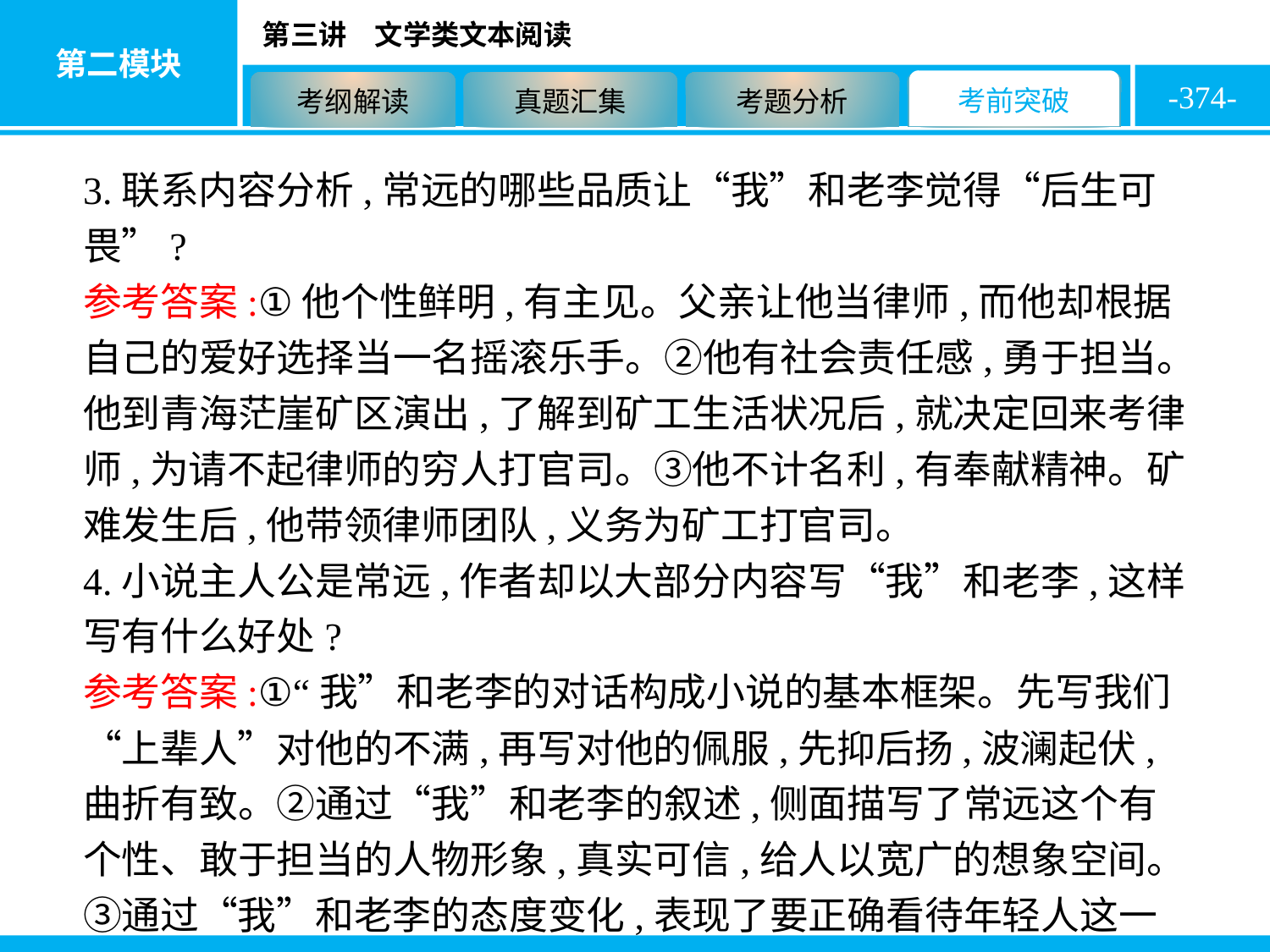

-374-
3.联系内容分析,常远的哪些品质让“我”和老李觉得“后生可畏”?
参考答案:①他个性鲜明,有主见。父亲让他当律师,而他却根据自己的爱好选择当一名摇滚乐手。②他有社会责任感,勇于担当。他到青海茫崖矿区演出,了解到矿工生活状况后,就决定回来考律师,为请不起律师的穷人打官司。③他不计名利,有奉献精神。矿难发生后,他带领律师团队,义务为矿工打官司。
4.小说主人公是常远,作者却以大部分内容写“我”和老李,这样写有什么好处?
参考答案:①“我”和老李的对话构成小说的基本框架。先写我们“上辈人”对他的不满,再写对他的佩服,先抑后扬,波澜起伏,曲折有致。②通过“我”和老李的叙述,侧面描写了常远这个有个性、敢于担当的人物形象,真实可信,给人以宽广的想象空间。③通过“我”和老李的态度变化,表现了要正确看待年轻人这一主题。